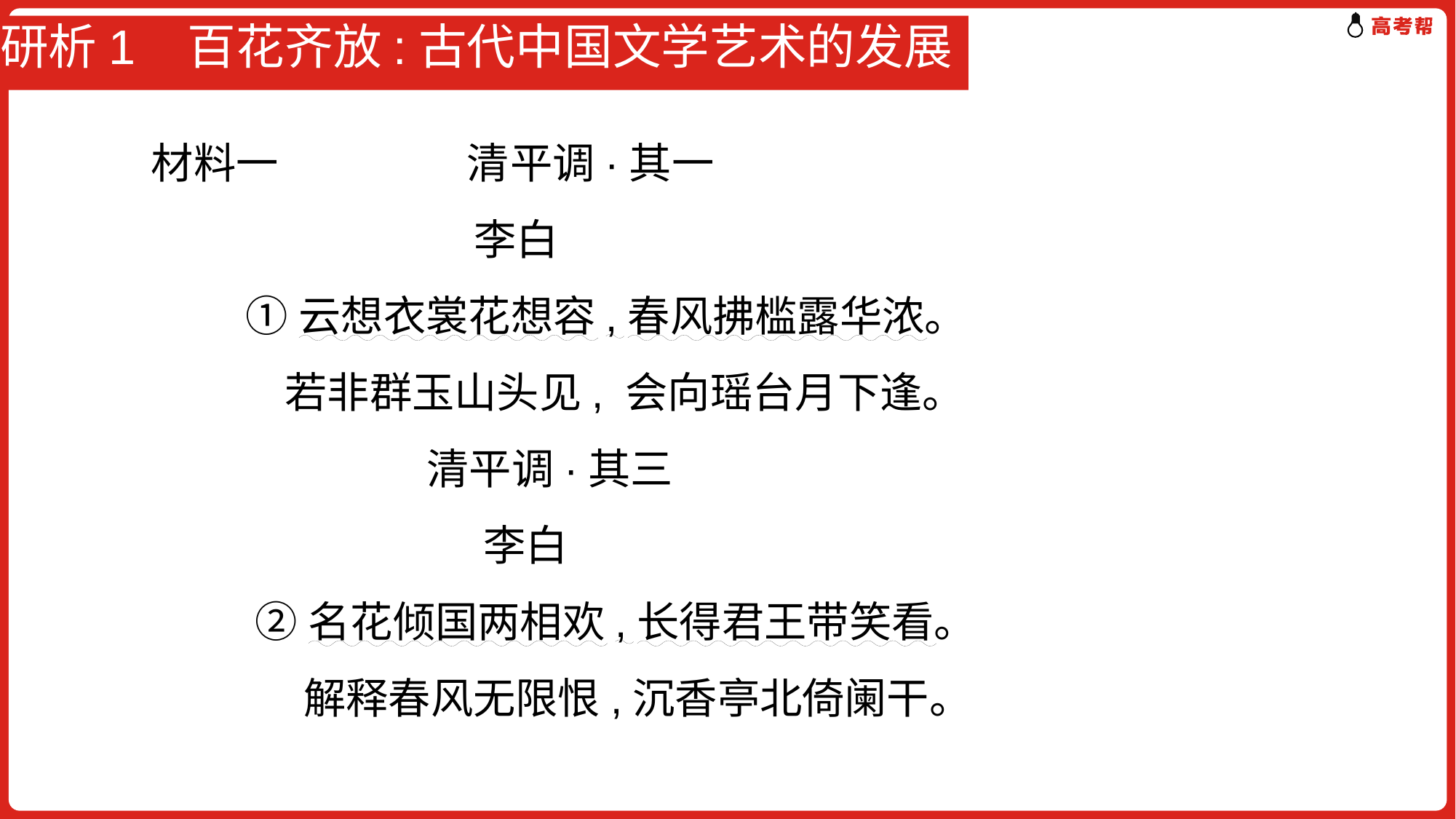

# 研析1   百花齐放:古代中国文学艺术的发展
　　 材料一                    清平调·其一
                                           李白
                    ①云想衣裳花想容,春风拂槛露华浓。
                       若非群玉山头见, 会向瑶台月下逢。
                                      清平调·其三
                                            李白
                     ②名花倾国两相欢,长得君王带笑看。
                         解释春风无限恨,沉香亭北倚阑干。